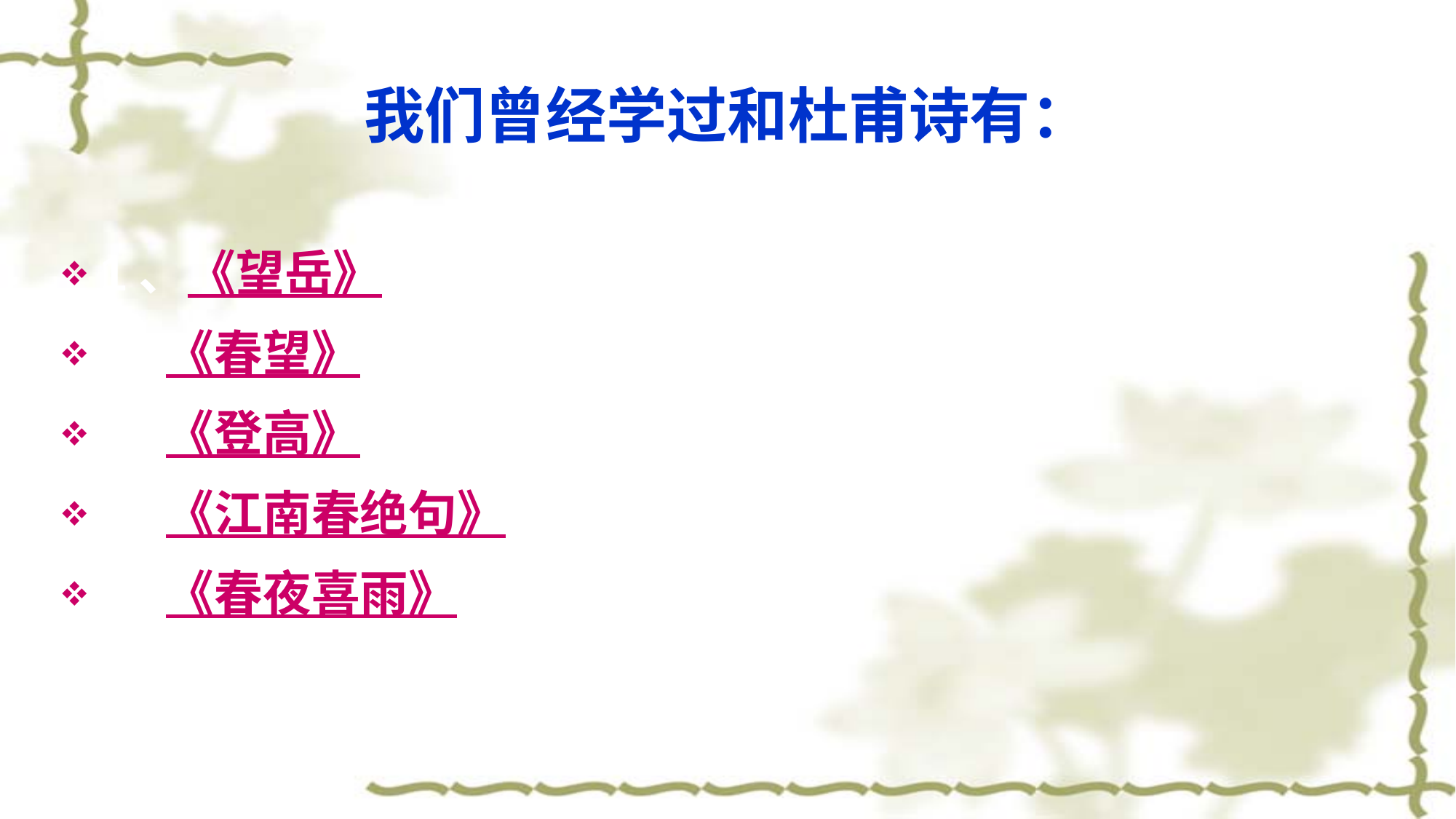

# 我们曾经学过和杜甫诗有：
1、《望岳》
  2《春望》
  3《登高》
  4《江南春绝句》
  5《春夜喜雨》